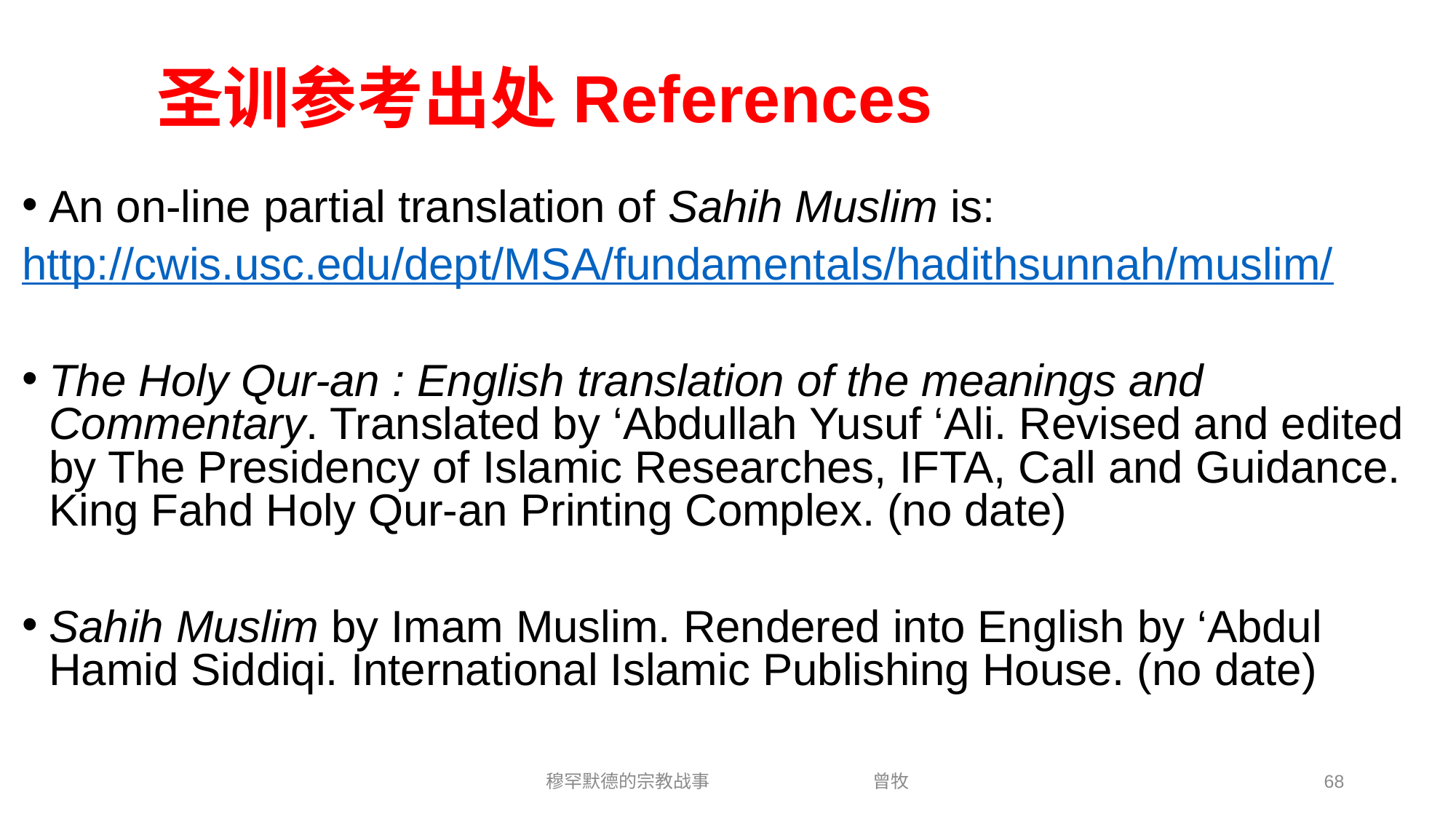

# 圣训参考出处References
An on-line partial translation of Sahih Muslim is:
http://cwis.usc.edu/dept/MSA/fundamentals/hadithsunnah/muslim/

The Holy Qur-an : English translation of the meanings and Commentary. Translated by ‘Abdullah Yusuf ‘Ali. Revised and edited by The Presidency of Islamic Researches, IFTA, Call and Guidance. King Fahd Holy Qur-an Printing Complex. (no date)

Sahih Muslim by Imam Muslim. Rendered into English by ‘Abdul Hamid Siddiqi. International Islamic Publishing House. (no date)
穆罕默德的宗教战事                             曾牧
68